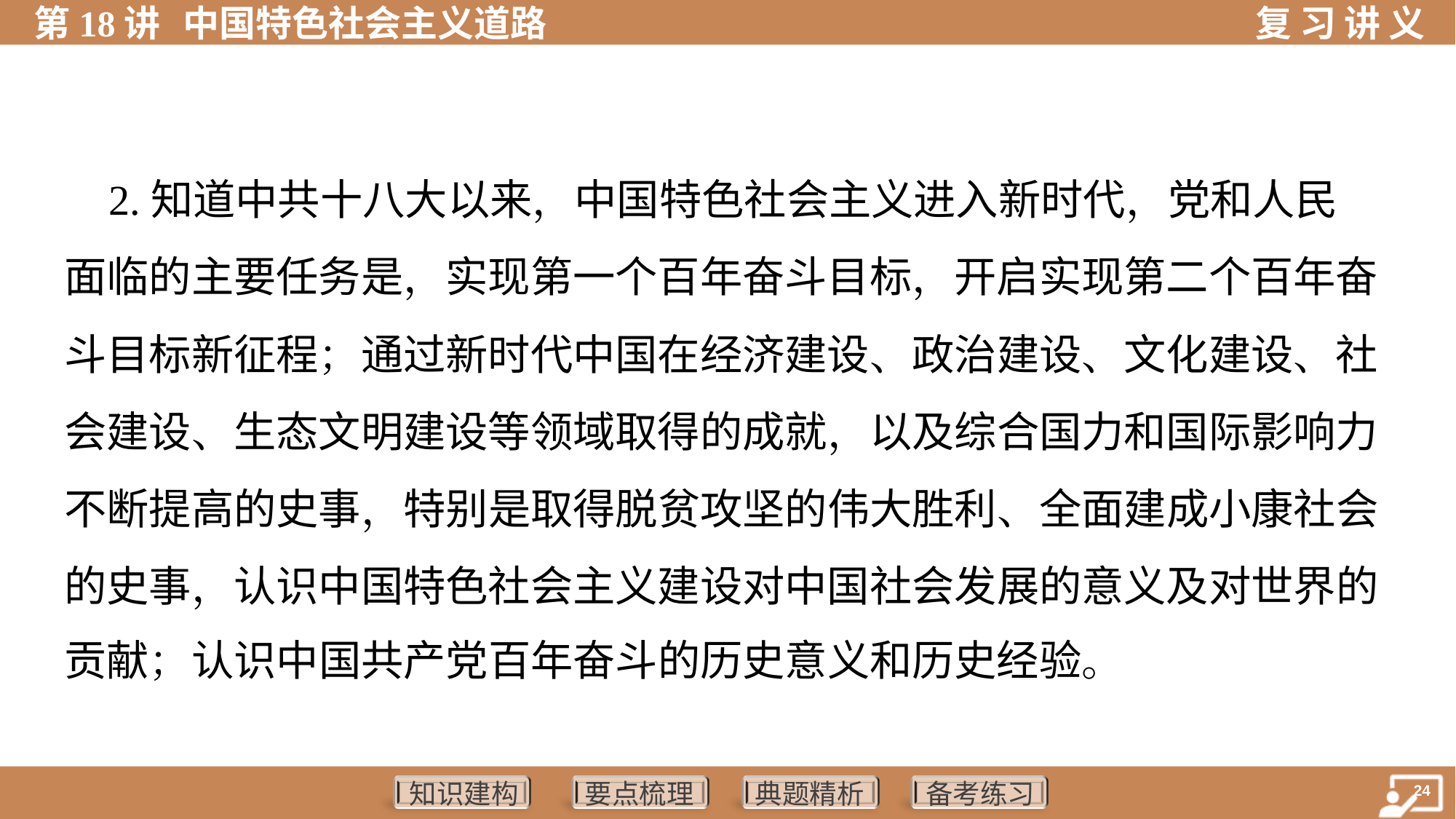

2.知道中共十八大以来，中国特色社会主义进入新时代，党和人民
面临的主要任务是，实现第一个百年奋斗目标，开启实现第二个百年奋
斗目标新征程；通过新时代中国在经济建设、政治建设、文化建设、社
会建设、生态文明建设等领域取得的成就，以及综合国力和国际影响力
不断提高的史事，特别是取得脱贫攻坚的伟大胜利、全面建成小康社会
的史事，认识中国特色社会主义建设对中国社会发展的意义及对世界的
贡献；认识中国共产党百年奋斗的历史意义和历史经验。